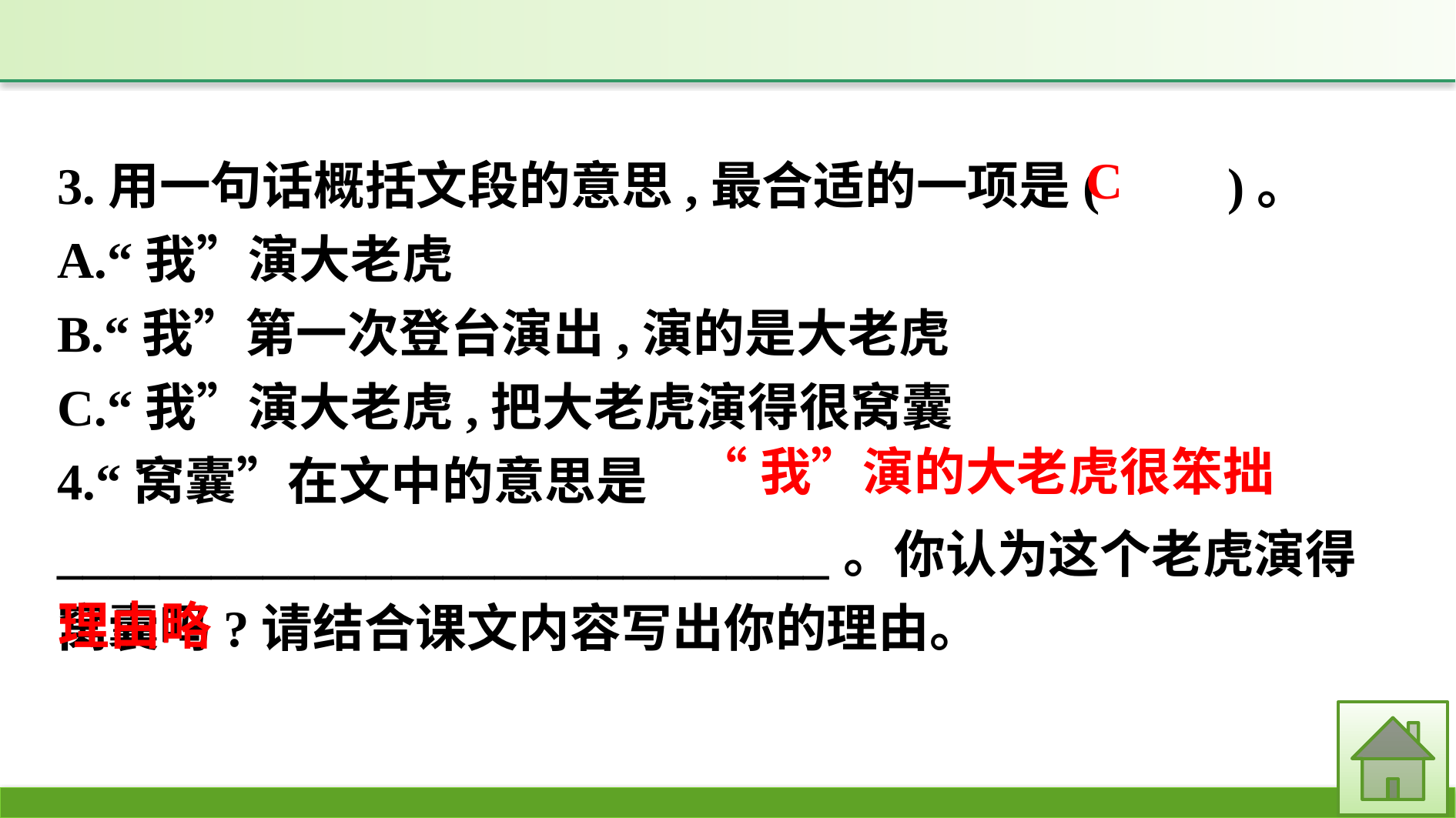

3.用一句话概括文段的意思,最合适的一项是(　　)。
A.“我”演大老虎
B.“我”第一次登台演出,演的是大老虎
C.“我”演大老虎,把大老虎演得很窝囊
4.“窝囊”在文中的意思是______________________________。你认为这个老虎演得窝囊吗?请结合课文内容写出你的理由。
C
“我”演的大老虎很笨拙
理由略